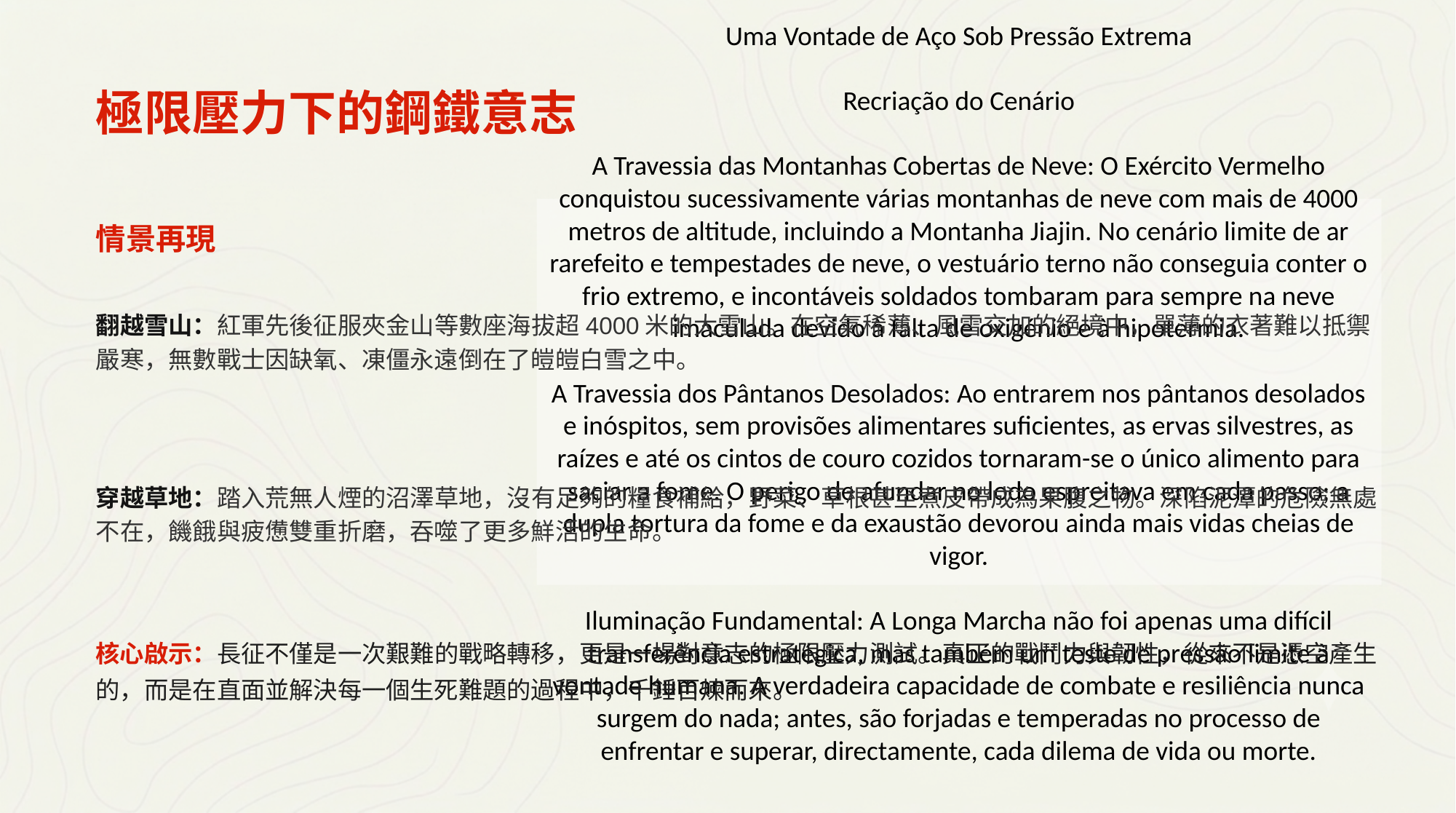

極限壓力下的鋼鐵意志
Uma Vontade de Aço Sob Pressão Extrema

Recriação do Cenário

A Travessia das Montanhas Cobertas de Neve: O Exército Vermelho conquistou sucessivamente várias montanhas de neve com mais de 4000 metros de altitude, incluindo a Montanha Jiajin. No cenário limite de ar rarefeito e tempestades de neve, o vestuário terno não conseguia conter o frio extremo, e incontáveis soldados tombaram para sempre na neve imaculada devido à falta de oxigénio e à hipotermia.

A Travessia dos Pântanos Desolados: Ao entrarem nos pântanos desolados e inóspitos, sem provisões alimentares suficientes, as ervas silvestres, as raízes e até os cintos de couro cozidos tornaram-se o único alimento para saciar a fome. O perigo de afundar no lodo espreitava em cada passo; a dupla tortura da fome e da exaustão devorou ainda mais vidas cheias de vigor.

Iluminação Fundamental: A Longa Marcha não foi apenas uma difícil transferência estratégica, mas também um teste de pressão limite à vontade humana. A verdadeira capacidade de combate e resiliência nunca surgem do nada; antes, são forjadas e temperadas no processo de enfrentar e superar, directamente, cada dilema de vida ou morte.
情景再現
翻越雪山：紅軍先後征服夾金山等數座海拔超4000米的大雪山。在空氣稀薄、風雪交加的絕境中，單薄的衣著難以抵禦嚴寒，無數戰士因缺氧、凍僵永遠倒在了皚皚白雪之中。
穿越草地：踏入荒無人煙的沼澤草地，沒有足夠的糧食補給，野菜、草根甚至煮皮帶成為果腹之物。深陷泥潭的危險無處不在，饑餓與疲憊雙重折磨，吞噬了更多鮮活的生命。
核心啟示：長征不僅是一次艱難的戰略轉移，更是一場對意志的極限壓力測試。真正的戰鬥力與韌性，從來不是憑空產生的，而是在直面並解決每一個生死難題的過程中，千錘百煉而來。